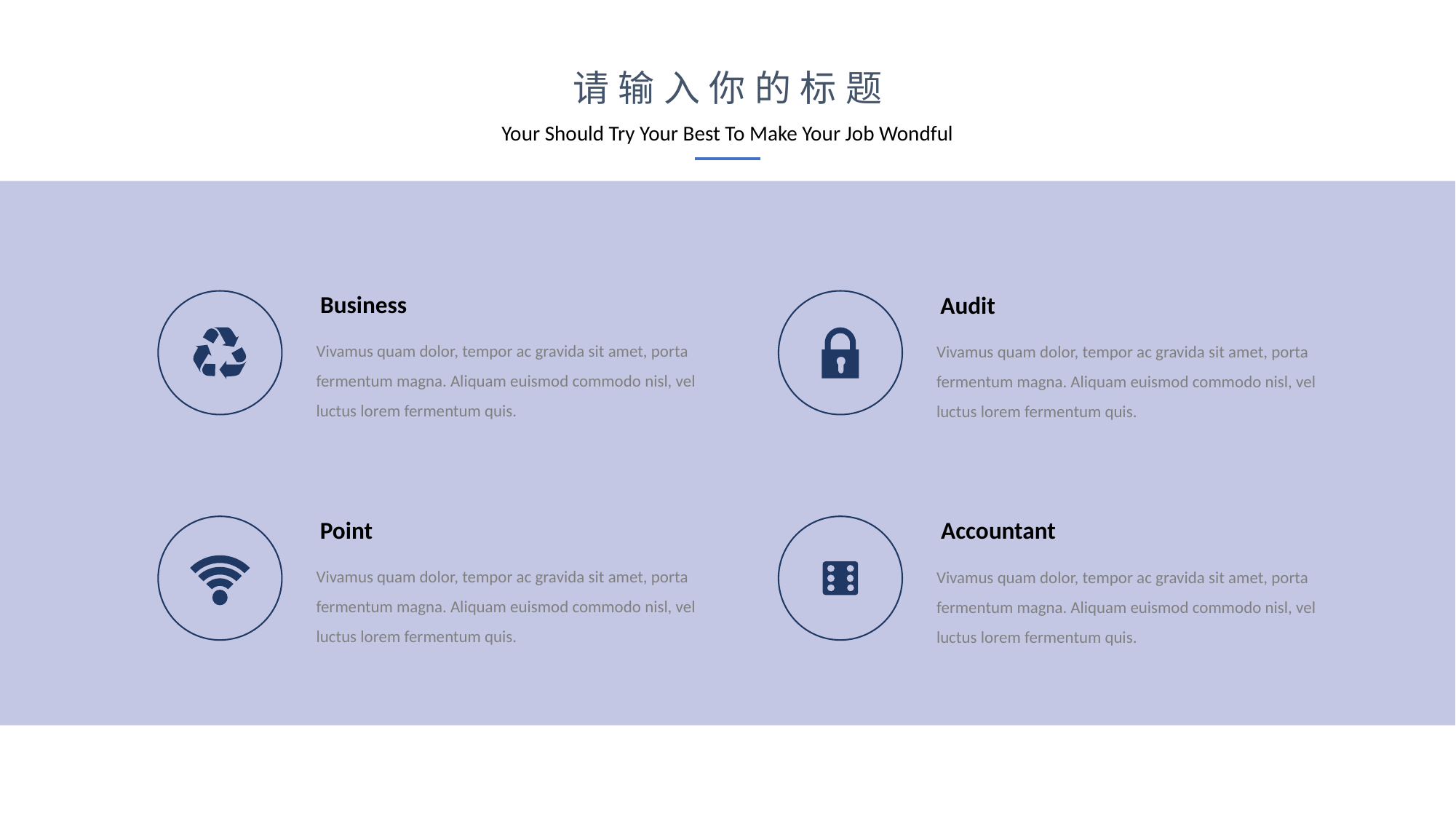

请输入你的标题
Your Should Try Your Best To Make Your Job Wondful

Business
Audit

Vivamus quam dolor, tempor ac gravida sit amet, porta fermentum magna. Aliquam euismod commodo nisl, vel luctus lorem fermentum quis.

Vivamus quam dolor, tempor ac gravida sit amet, porta fermentum magna. Aliquam euismod commodo nisl, vel luctus lorem fermentum quis.
Point
Accountant

Vivamus quam dolor, tempor ac gravida sit amet, porta fermentum magna. Aliquam euismod commodo nisl, vel luctus lorem fermentum quis.
Vivamus quam dolor, tempor ac gravida sit amet, porta fermentum magna. Aliquam euismod commodo nisl, vel luctus lorem fermentum quis.